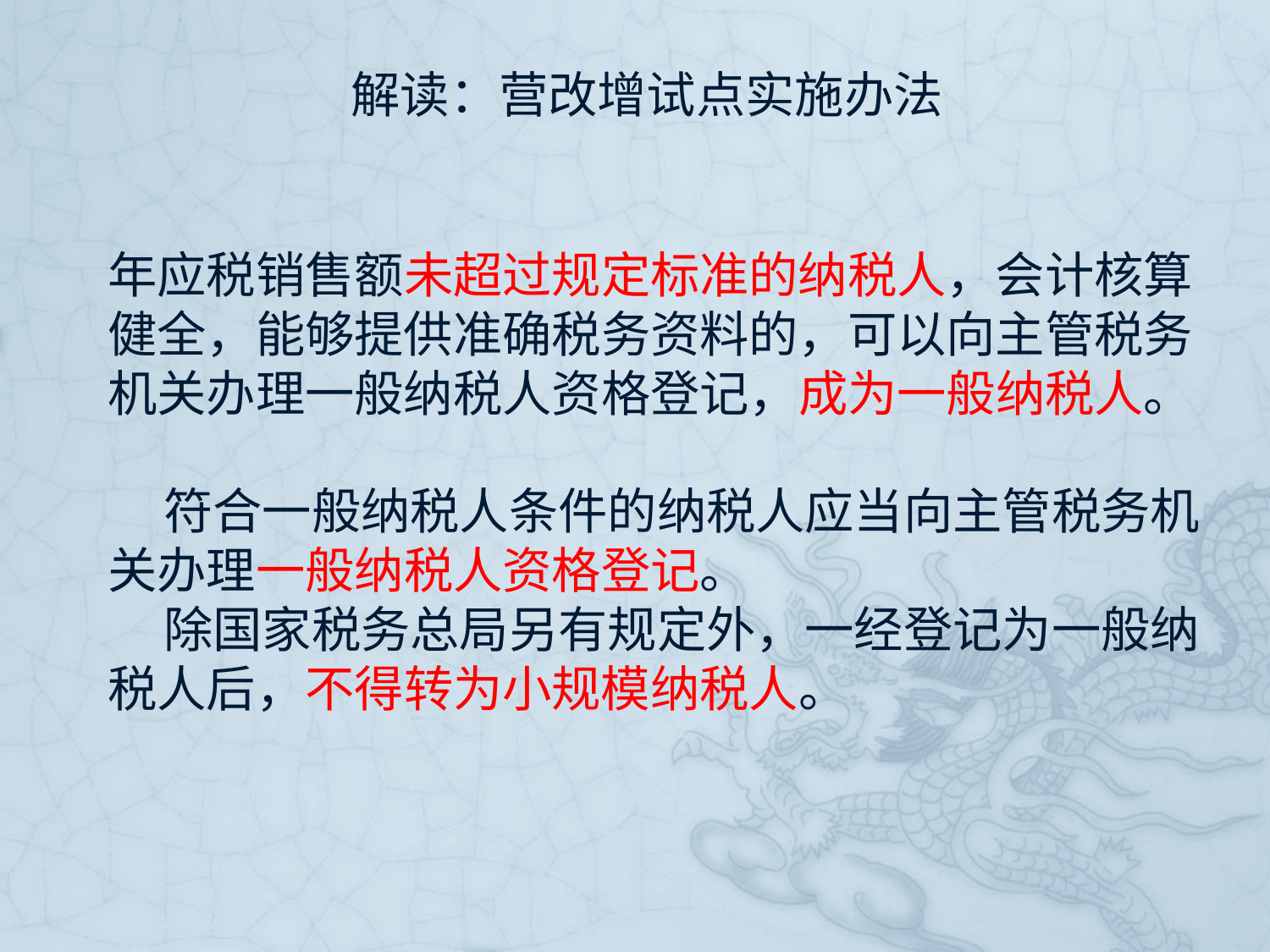

# 解读：营改增试点实施办法

年应税销售额未超过规定标准的纳税人，会计核算健全，能够提供准确税务资料的，可以向主管税务机关办理一般纳税人资格登记，成为一般纳税人。

    符合一般纳税人条件的纳税人应当向主管税务机关办理一般纳税人资格登记。
    除国家税务总局另有规定外，一经登记为一般纳税人后，不得转为小规模纳税人。